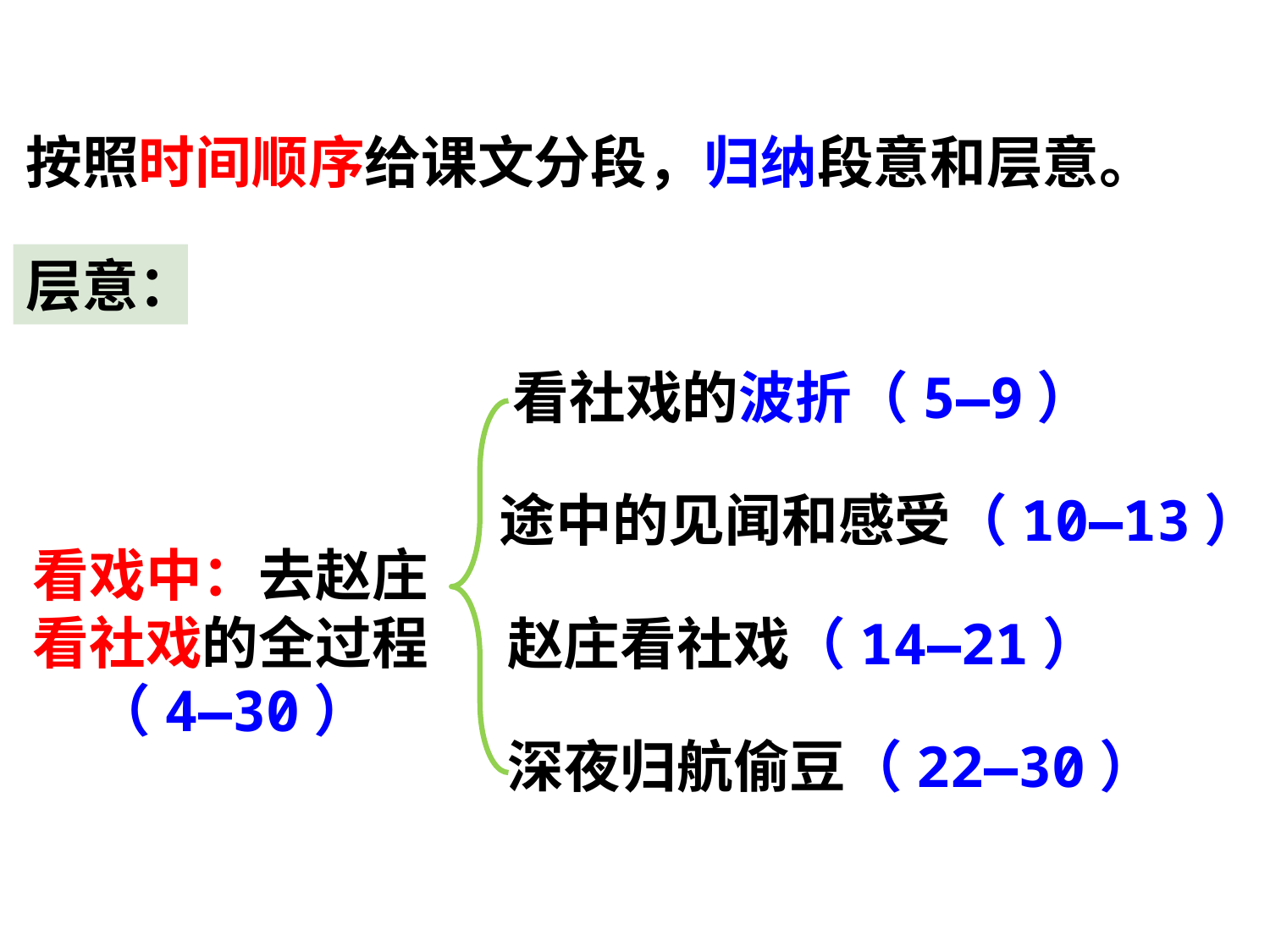

按照时间顺序给课文分段，归纳段意和层意。
层意：
看社戏的波折（5—9）

途中的见闻和感受（10—13）
看戏中：去赵庄看社戏的全过程
（4—30）
赵庄看社戏（14—21）
深夜归航偷豆（22—30）